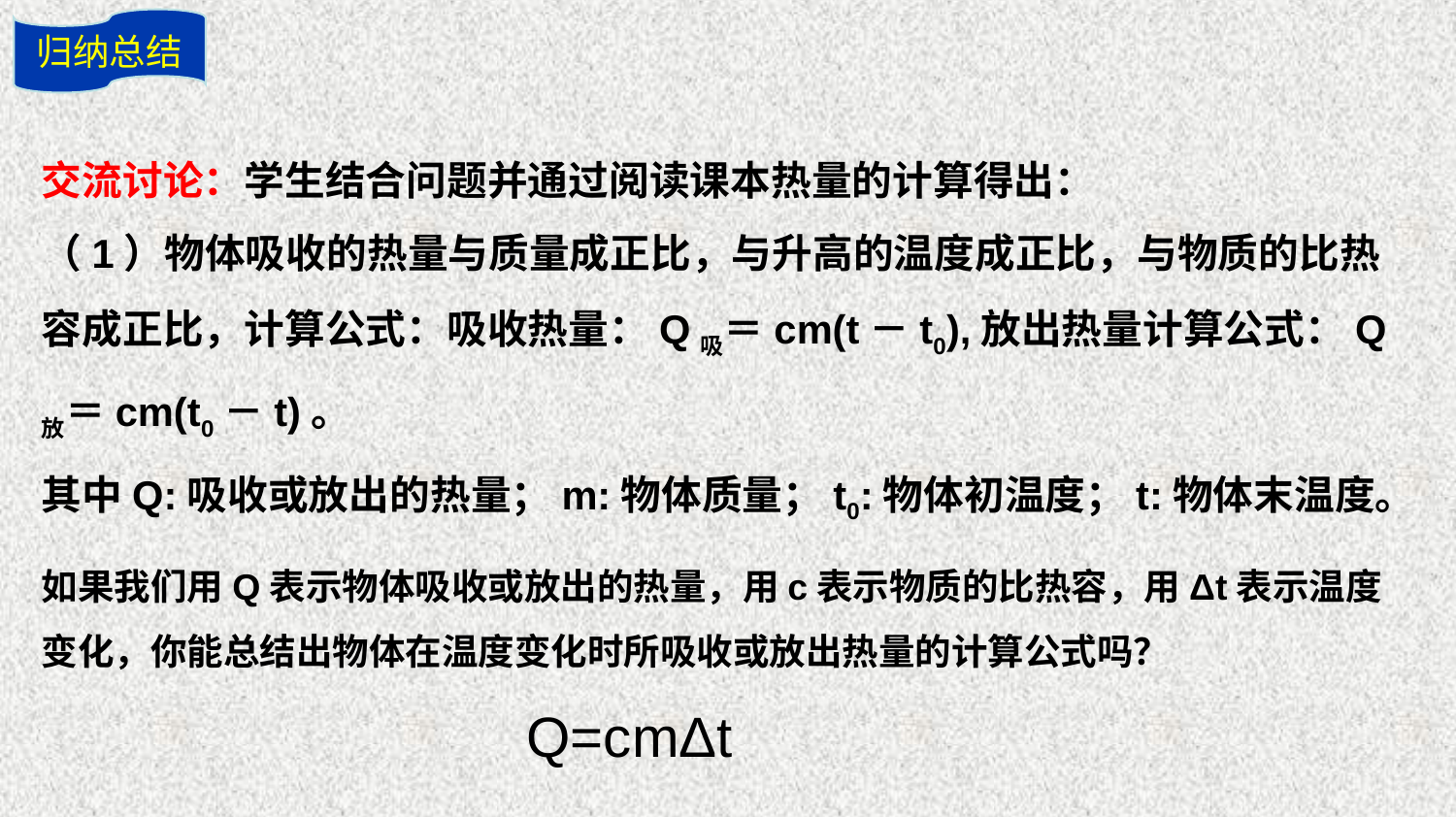

归纳总结
交流讨论：学生结合问题并通过阅读课本热量的计算得出：
（1）物体吸收的热量与质量成正比，与升高的温度成正比，与物质的比热容成正比，计算公式：吸收热量：Q吸＝cm(t－t0),放出热量计算公式：Q放＝cm(t0－t)。
其中Q:吸收或放出的热量；m:物体质量；t0:物体初温度；t:物体末温度。
如果我们用Q表示物体吸收或放出的热量，用c表示物质的比热容，用Δt表示温度变化，你能总结出物体在温度变化时所吸收或放出热量的计算公式吗？
Q=cmΔt